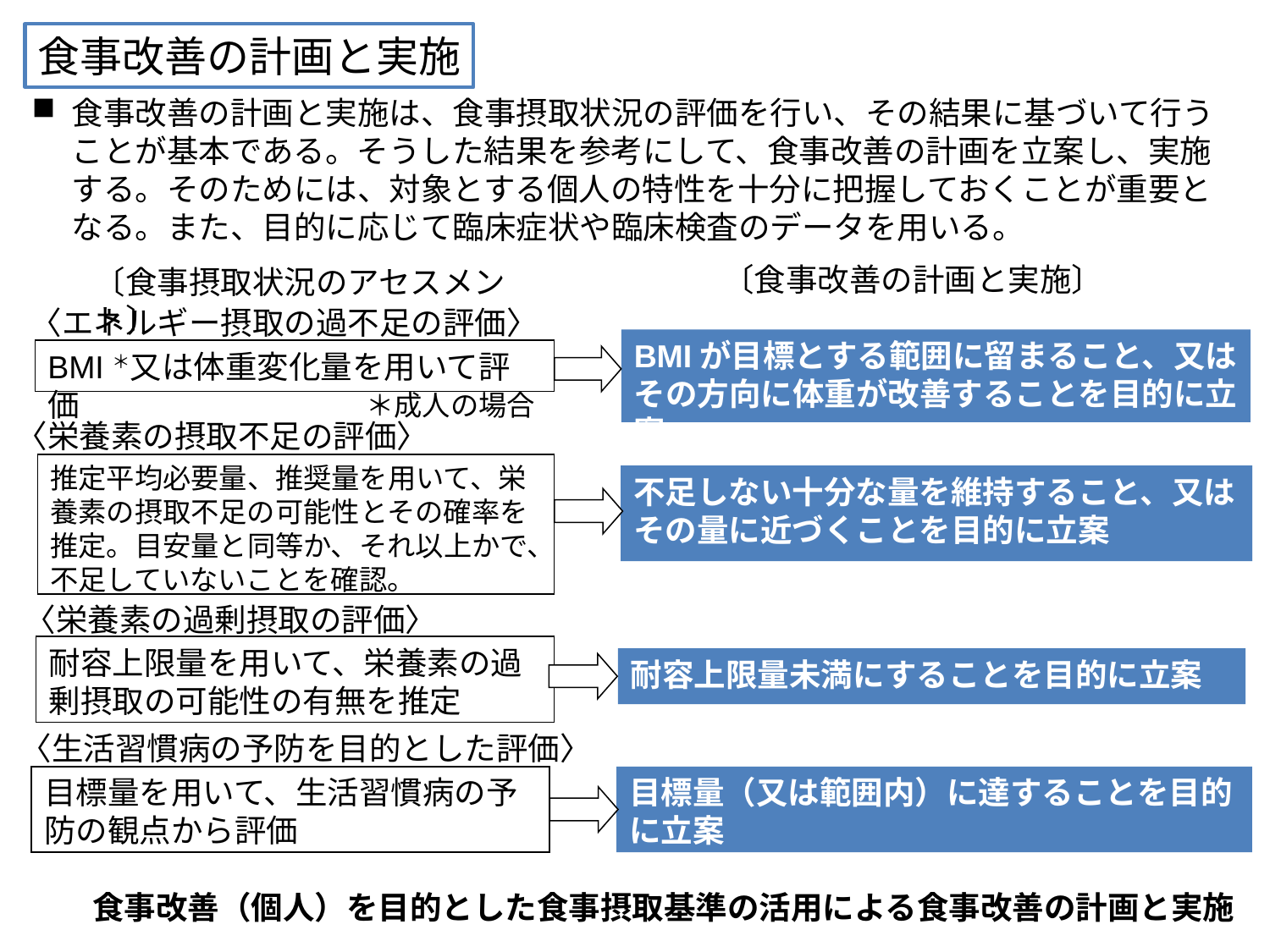

食事改善の計画と実施
食事改善の計画と実施は、食事摂取状況の評価を行い、その結果に基づいて行うことが基本である。そうした結果を参考にして、食事改善の計画を立案し、実施する。そのためには、対象とする個人の特性を十分に把握しておくことが重要となる。また、目的に応じて臨床症状や臨床検査のデータを用いる。
〔食事改善の計画と実施〕
〔食事摂取状況のアセスメント〕
〈エネルギー摂取の過不足の評価〉
BMIが目標とする範囲に留まること、又はその方向に体重が改善することを目的に立案
BMI＊又は体重変化量を用いて評価

＊成人の場合
〈栄養素の摂取不足の評価〉

推定平均必要量、推奨量を用いて、栄養素の摂取不足の可能性とその確率を推定。目安量と同等か、それ以上かで、不足していないことを確認。

不足しない十分な量を維持すること、又はその量に近づくことを目的に立案

〈栄養素の過剰摂取の評価〉
耐容上限量を用いて、栄養素の過剰摂取の可能性の有無を推定

耐容上限量未満にすることを目的に立案

〈生活習慣病の予防を目的とした評価〉

目標量を用いて、生活習慣病の予防の観点から評価
目標量（又は範囲内）に達することを目的に立案

　食事改善（個人）を目的とした食事摂取基準の活用による食事改善の計画と実施